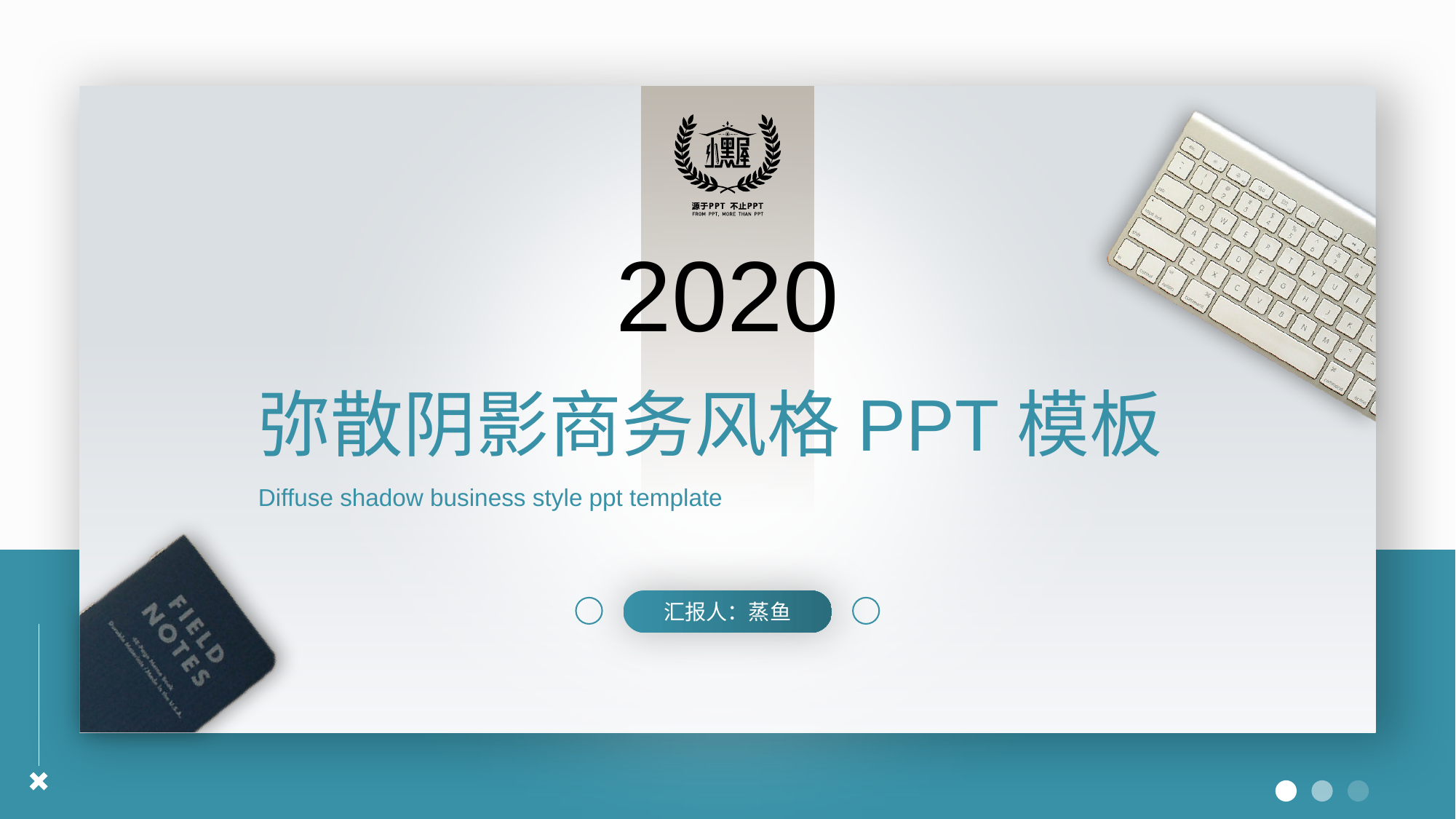

2020
弥散阴影商务风格PPT模板
Diffuse shadow business style ppt template
汇报人：蒸鱼